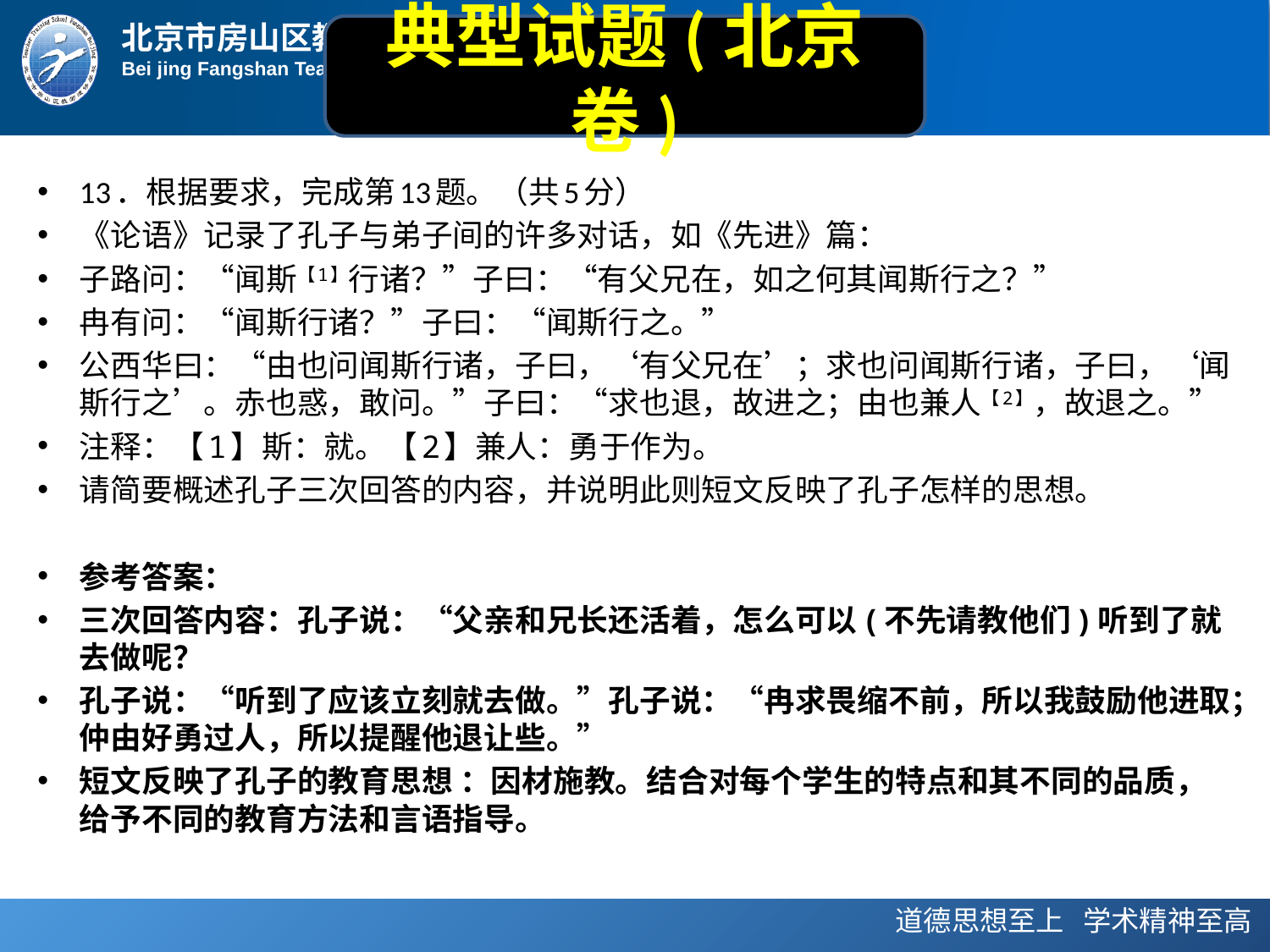

典型试题(北京卷)
13．根据要求，完成第13题。（共5分）
《论语》记录了孔子与弟子间的许多对话，如《先进》篇：
子路问：“闻斯【1】行诸？”子曰：“有父兄在，如之何其闻斯行之？”
冉有问：“闻斯行诸？”子曰：“闻斯行之。”
公西华曰：“由也问闻斯行诸，子曰，‘有父兄在’；求也问闻斯行诸，子曰，‘闻斯行之’。赤也惑，敢问。”子曰：“求也退，故进之；由也兼人【2】，故退之。”
注释：【1】斯：就。【2】兼人：勇于作为。
请简要概述孔子三次回答的内容，并说明此则短文反映了孔子怎样的思想。

参考答案：
三次回答内容：孔子说：“父亲和兄长还活着，怎么可以(不先请教他们)听到了就去做呢？
孔子说：“听到了应该立刻就去做。”孔子说：“冉求畏缩不前，所以我鼓励他进取；仲由好勇过人，所以提醒他退让些。”
短文反映了孔子的教育思想 ：因材施教。结合对每个学生的特点和其不同的品质，给予不同的教育方法和言语指导。